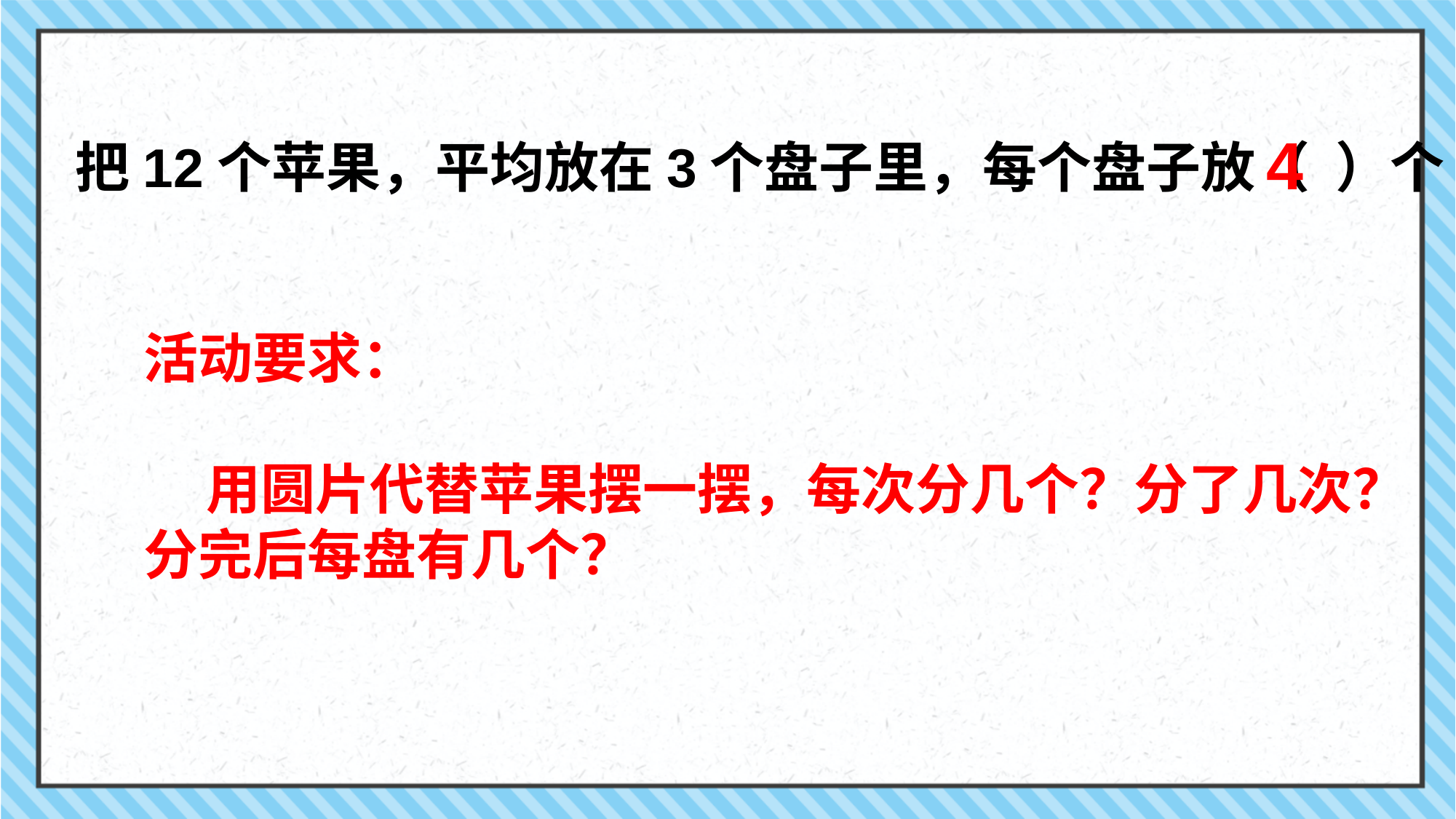

4
把12个苹果，平均放在3个盘子里，每个盘子放（  ）个
活动要求：

    用圆片代替苹果摆一摆，每次分几个？分了几次？分完后每盘有几个？